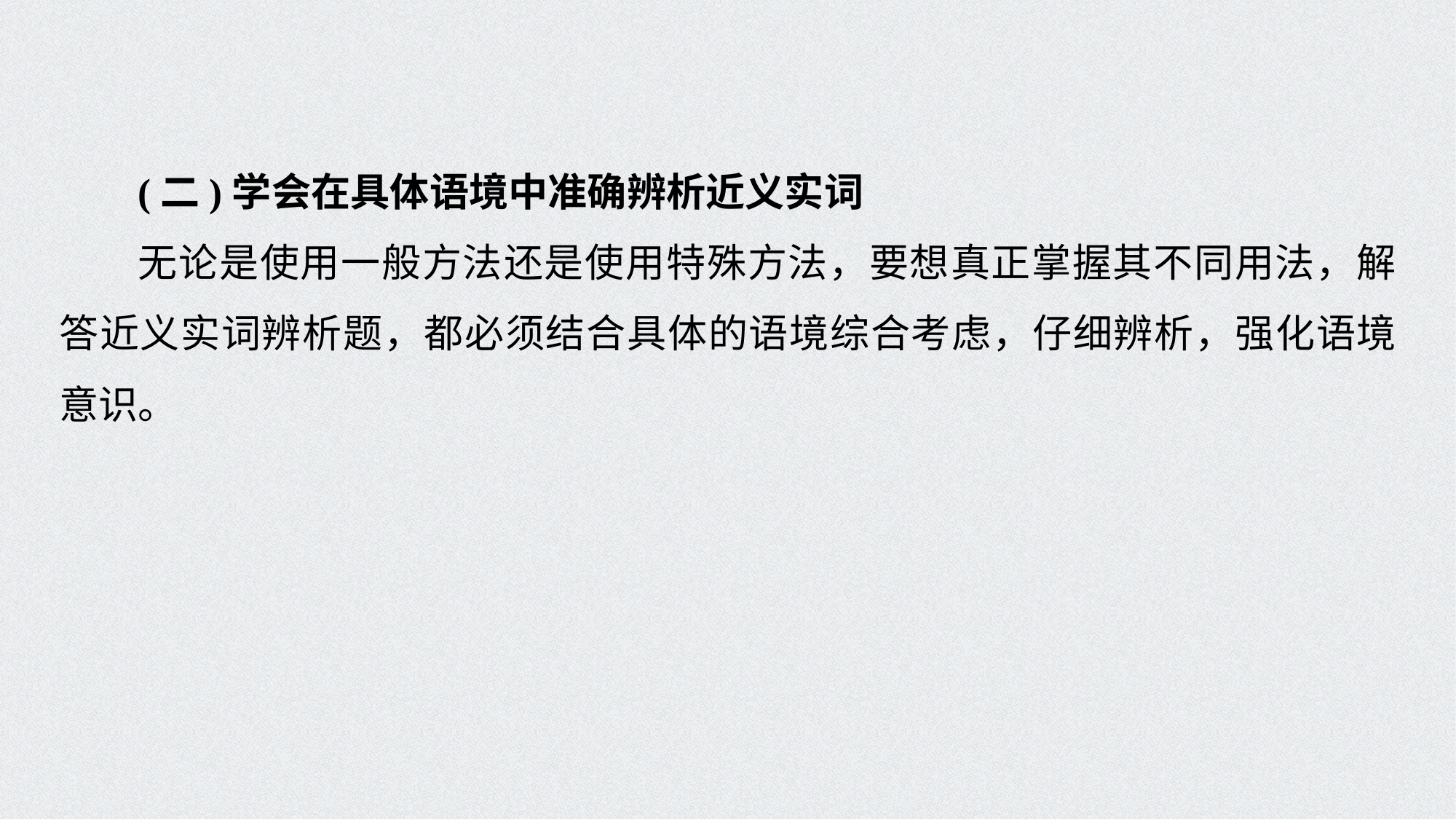

(二)学会在具体语境中准确辨析近义实词
无论是使用一般方法还是使用特殊方法，要想真正掌握其不同用法，解答近义实词辨析题，都必须结合具体的语境综合考虑，仔细辨析，强化语境意识。